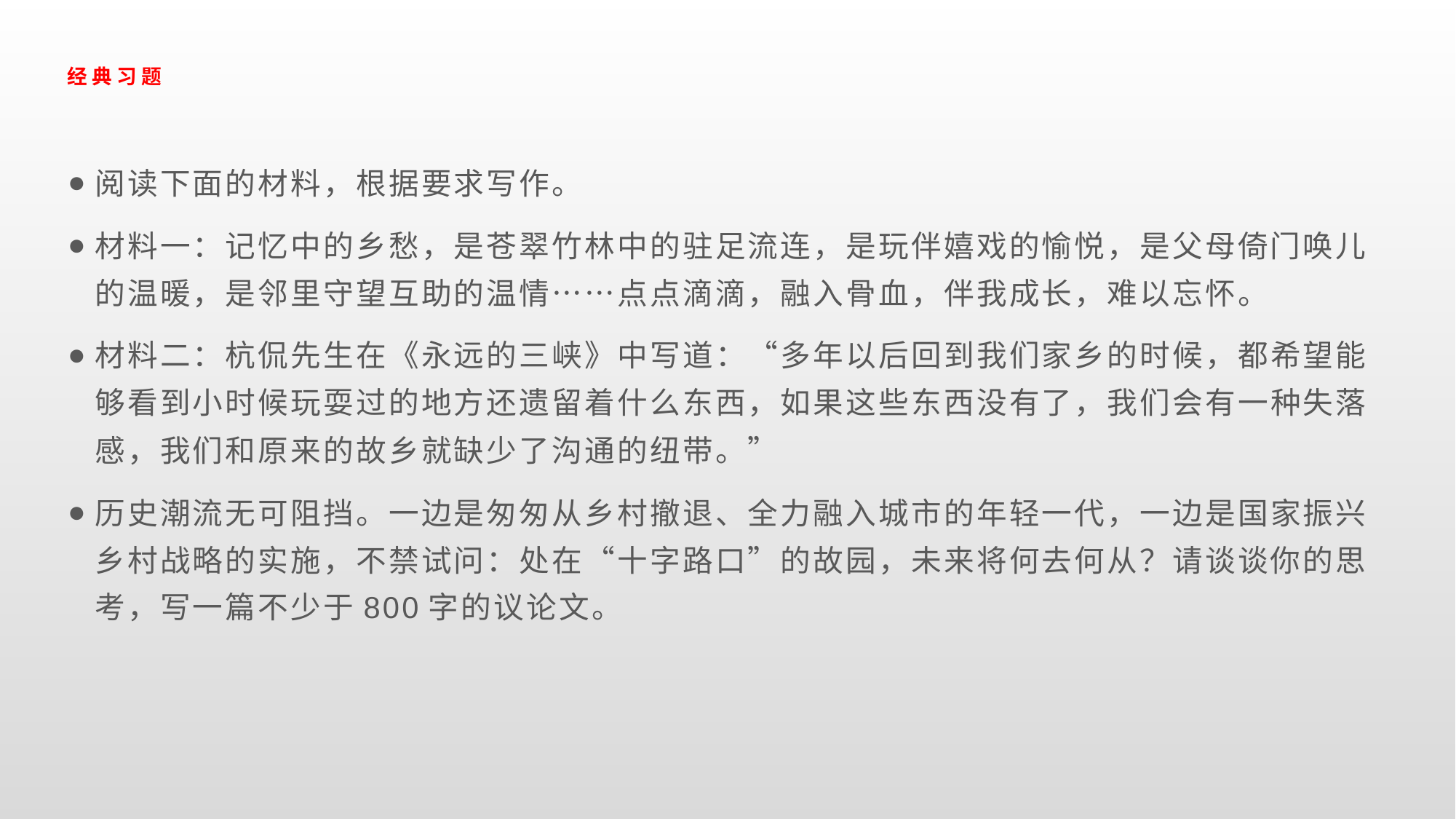

# 经典习题
阅读下面的材料，根据要求写作。
材料一：记忆中的乡愁，是苍翠竹林中的驻足流连，是玩伴嬉戏的愉悦，是父母倚门唤儿的温暖，是邻里守望互助的温情……点点滴滴，融入骨血，伴我成长，难以忘怀。
材料二：杭侃先生在《永远的三峡》中写道：“多年以后回到我们家乡的时候，都希望能够看到小时候玩耍过的地方还遗留着什么东西，如果这些东西没有了，我们会有一种失落感，我们和原来的故乡就缺少了沟通的纽带。”
历史潮流无可阻挡。一边是匆匆从乡村撤退、全力融入城市的年轻一代，一边是国家振兴乡村战略的实施，不禁试问：处在“十字路口”的故园，未来将何去何从？请谈谈你的思考，写一篇不少于800字的议论文。